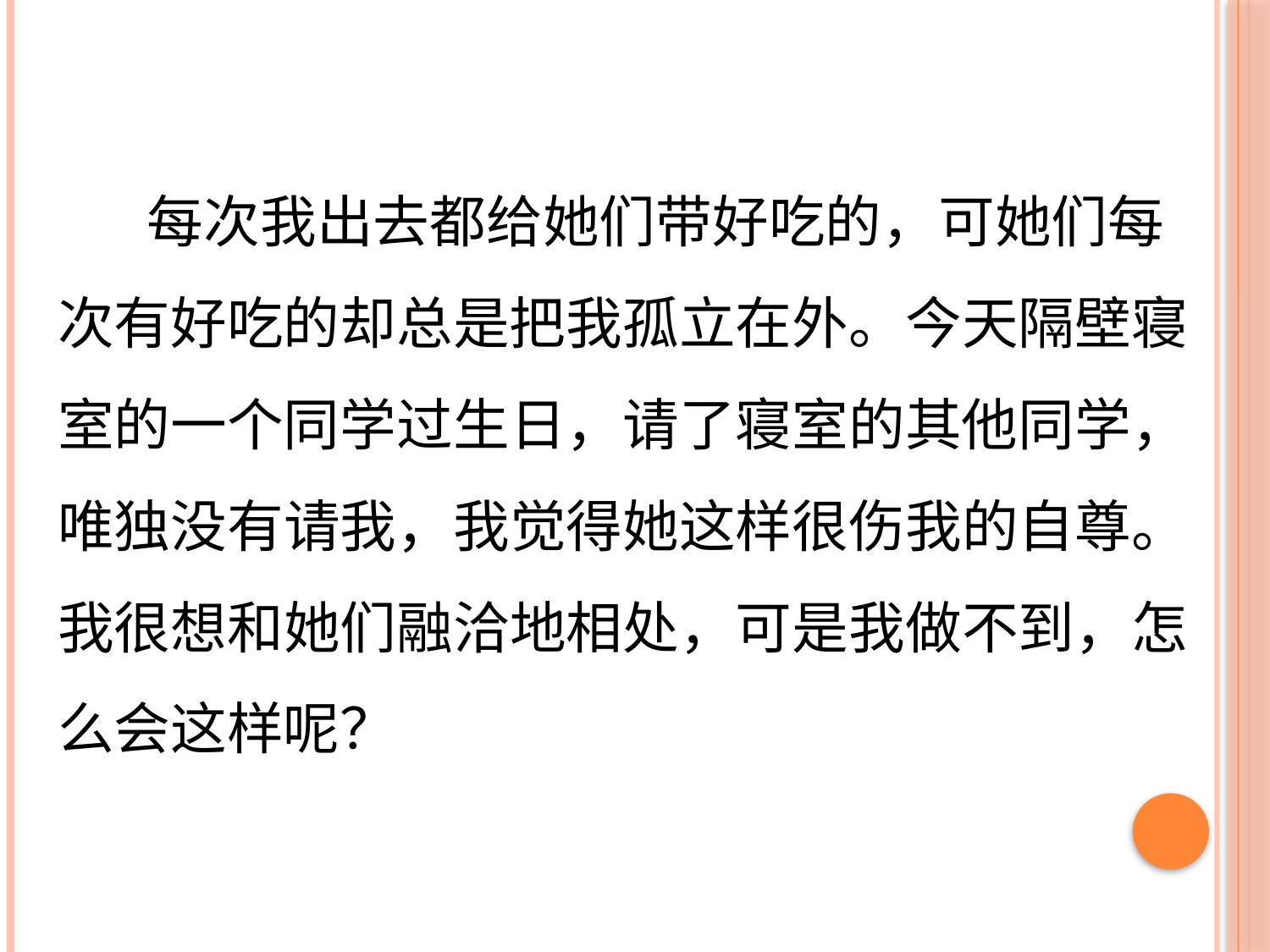

每次我出去都给她们带好吃的，可她们每次有好吃的却总是把我孤立在外。今天隔壁寝室的一个同学过生日，请了寝室的其他同学，唯独没有请我，我觉得她这样很伤我的自尊。我很想和她们融洽地相处，可是我做不到，怎么会这样呢？